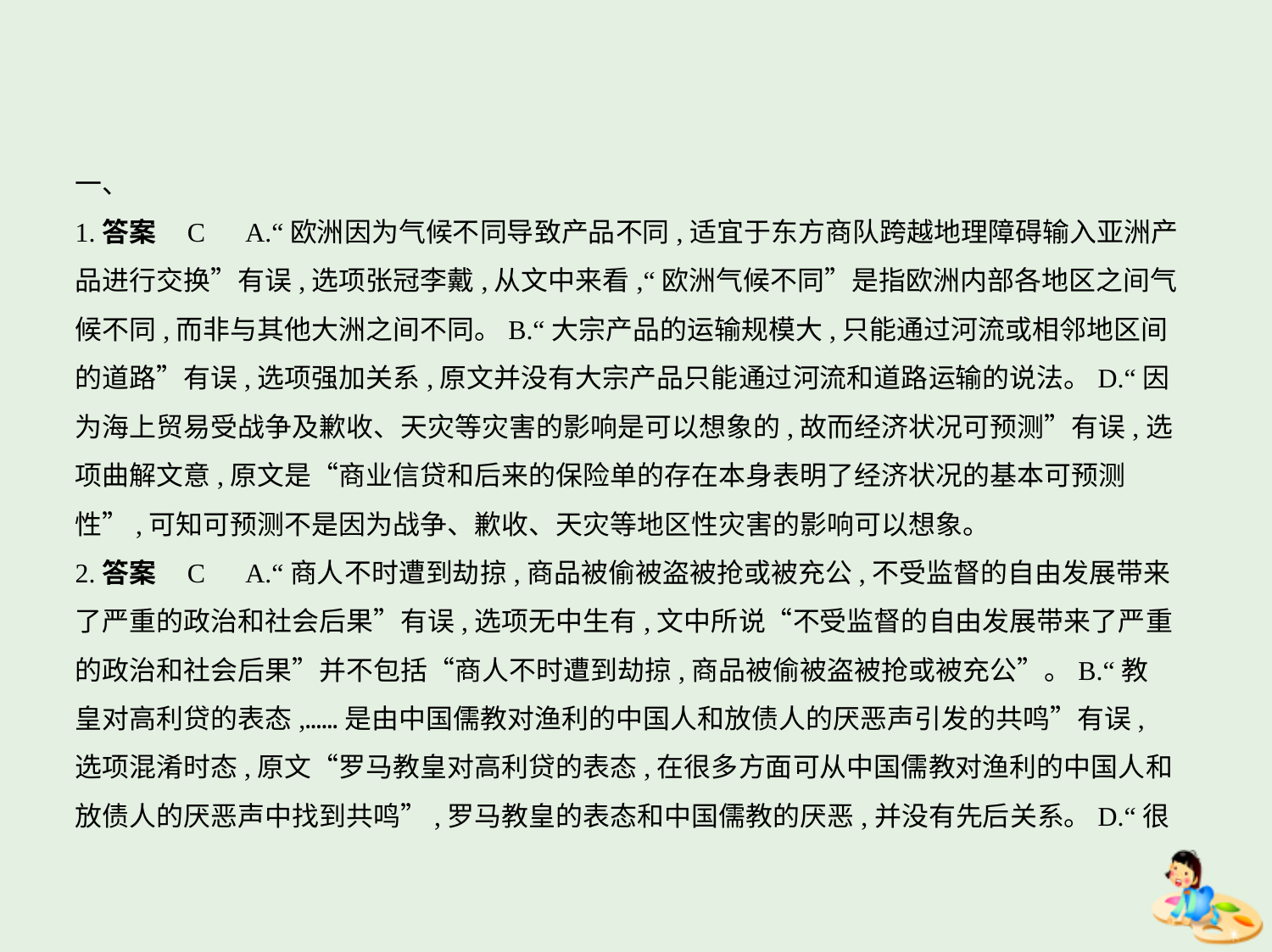

一、
1.答案    C　A.“欧洲因为气候不同导致产品不同,适宜于东方商队跨越地理障碍输入亚洲产
品进行交换”有误,选项张冠李戴,从文中来看,“欧洲气候不同”是指欧洲内部各地区之间气
候不同,而非与其他大洲之间不同。B.“大宗产品的运输规模大,只能通过河流或相邻地区间
的道路”有误,选项强加关系,原文并没有大宗产品只能通过河流和道路运输的说法。D.“因
为海上贸易受战争及歉收、天灾等灾害的影响是可以想象的,故而经济状况可预测”有误,选
项曲解文意,原文是“商业信贷和后来的保险单的存在本身表明了经济状况的基本可预测
性”,可知可预测不是因为战争、歉收、天灾等地区性灾害的影响可以想象。
2.答案    C　A.“商人不时遭到劫掠,商品被偷被盗被抢或被充公,不受监督的自由发展带来
了严重的政治和社会后果”有误,选项无中生有,文中所说“不受监督的自由发展带来了严重
的政治和社会后果”并不包括“商人不时遭到劫掠,商品被偷被盗被抢或被充公”。B.“教
皇对高利贷的表态,……是由中国儒教对渔利的中国人和放债人的厌恶声引发的共鸣”有误,
选项混淆时态,原文“罗马教皇对高利贷的表态,在很多方面可从中国儒教对渔利的中国人和
放债人的厌恶声中找到共鸣”,罗马教皇的表态和中国儒教的厌恶,并没有先后关系。D.“很